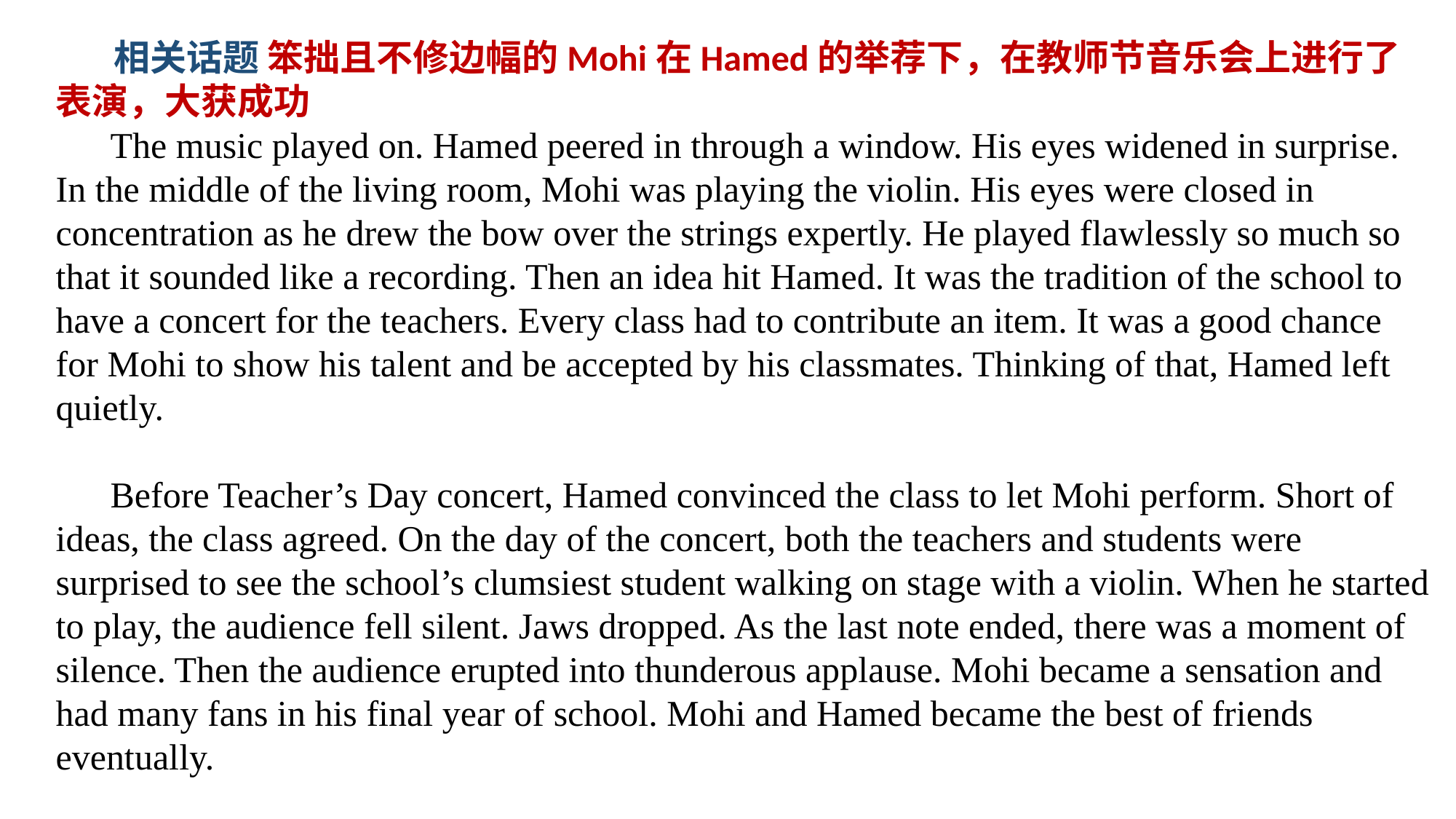

相关话题 笨拙且不修边幅的Mohi在Hamed的举荐下，在教师节音乐会上进行了表演，大获成功
      The music played on. Hamed peered in through a window. His eyes widened in surprise. In the middle of the living room, Mohi was playing the violin. His eyes were closed in concentration as he drew the bow over the strings expertly. He played flawlessly so much so that it sounded like a recording. Then an idea hit Hamed. It was the tradition of the school to have a concert for the teachers. Every class had to contribute an item. It was a good chance for Mohi to show his talent and be accepted by his classmates. Thinking of that, Hamed left quietly.

      Before Teacher’s Day concert, Hamed convinced the class to let Mohi perform. Short of ideas, the class agreed. On the day of the concert, both the teachers and students were surprised to see the school’s clumsiest student walking on stage with a violin. When he started to play, the audience fell silent. Jaws dropped. As the last note ended, there was a moment of silence. Then the audience erupted into thunderous applause. Mohi became a sensation and had many fans in his final year of school. Mohi and Hamed became the best of friends eventually.